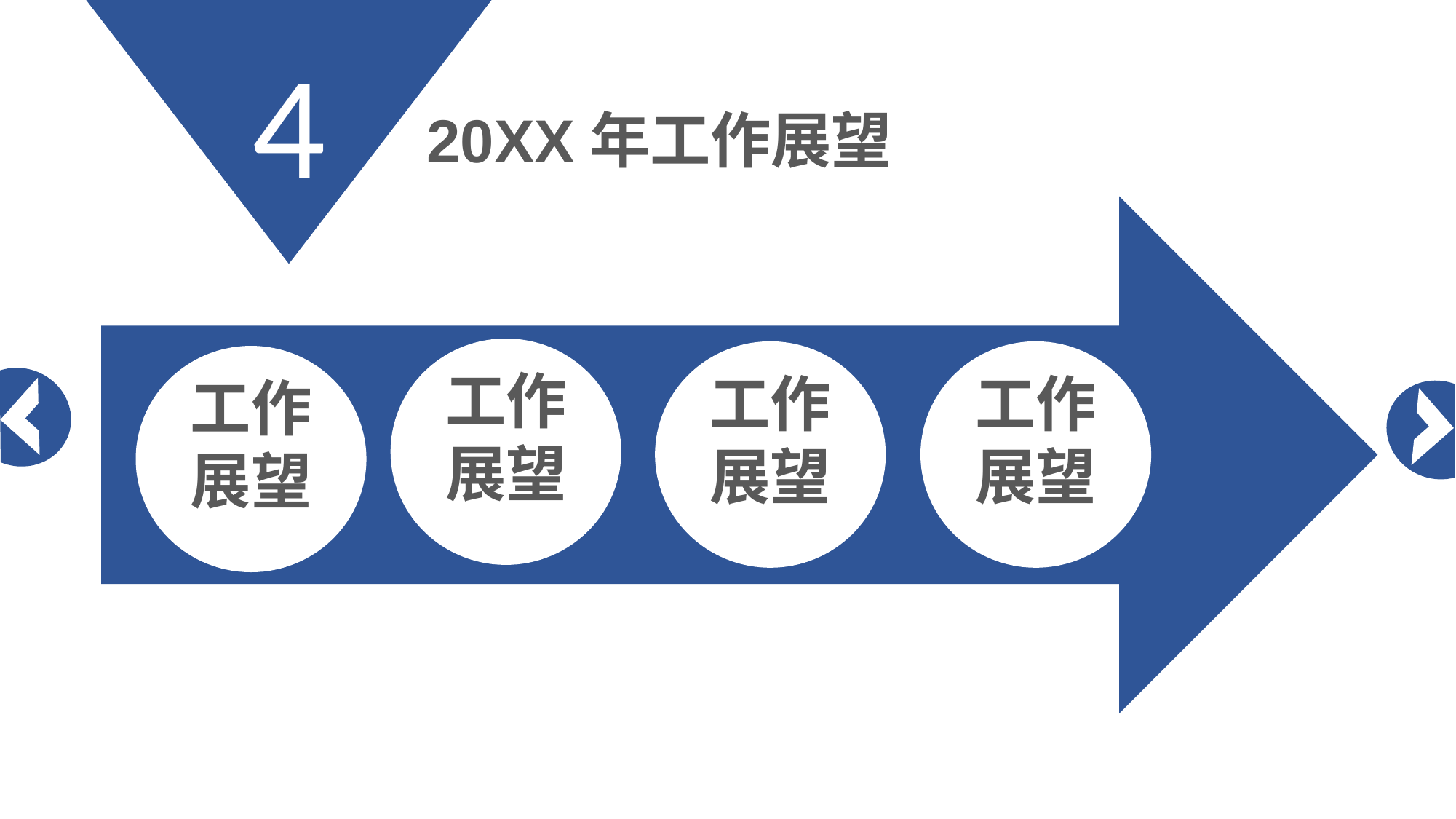

4
20XX年工作展望

工作展望

工作展望

工作展望

工作展望

20XX年工作展望